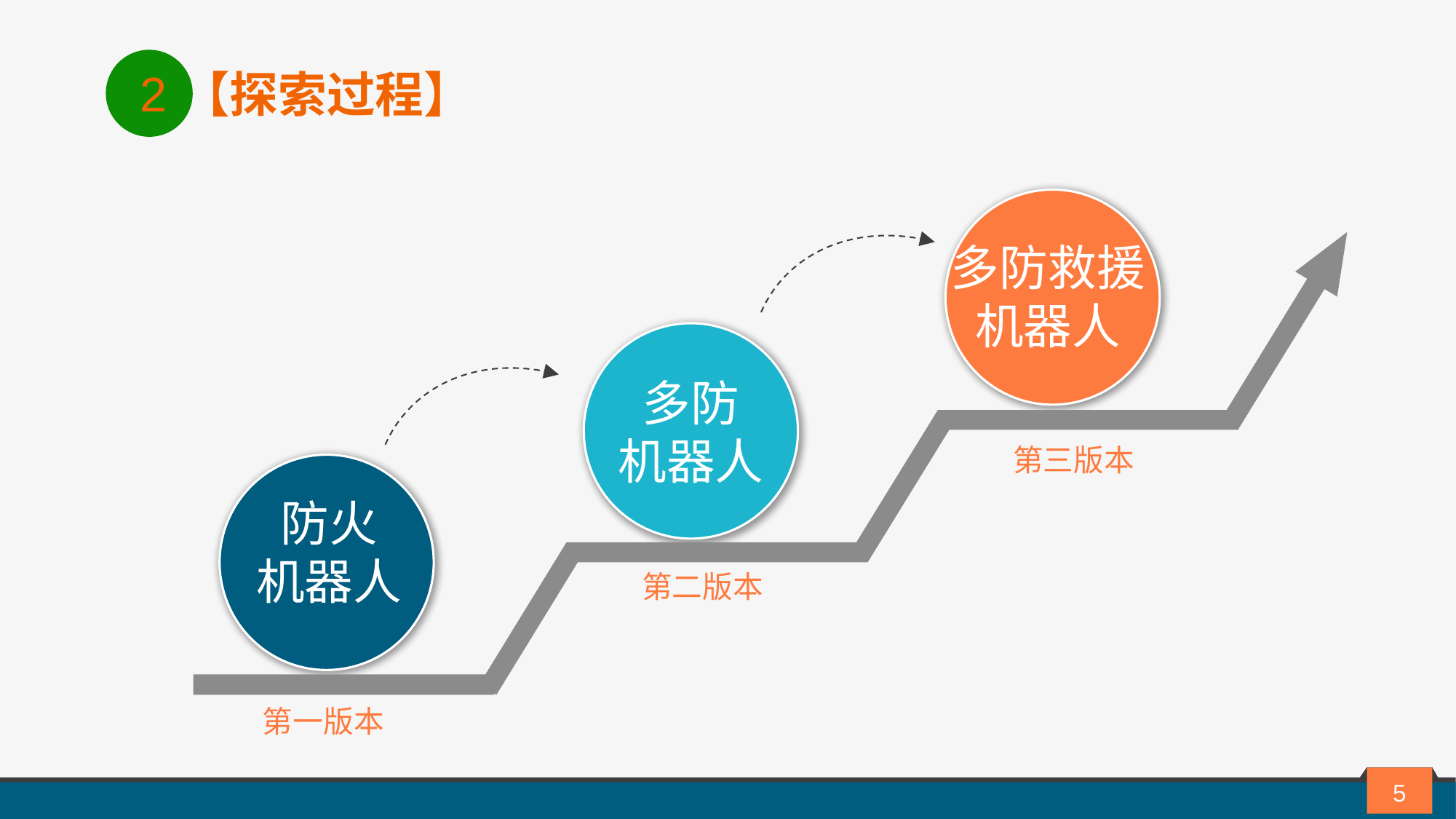

2
【探索过程】

多防救援
机器人

多防
机器人

第三版本

防火
机器人

第二版本

第一版本